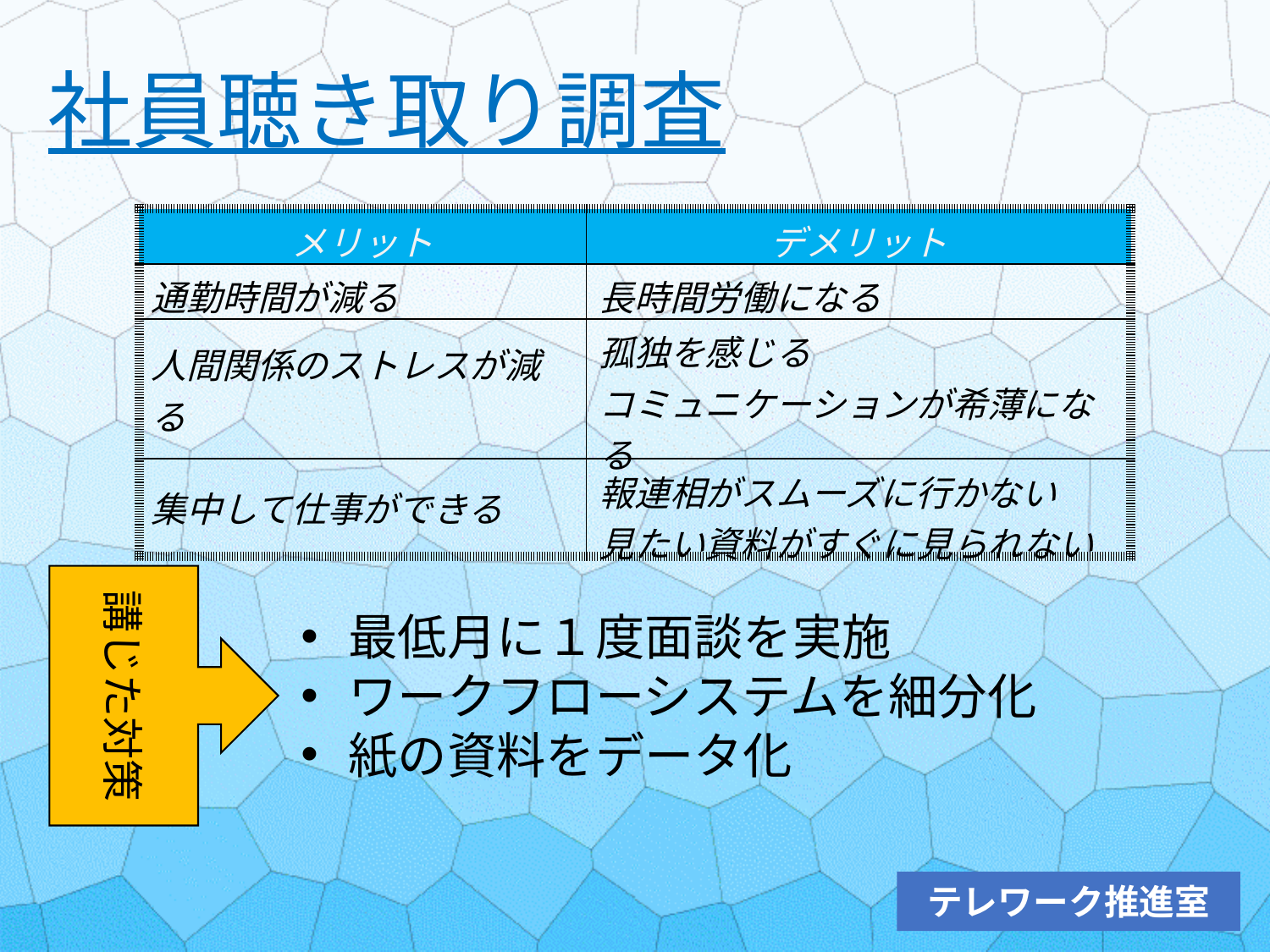

社員聴き取り調査
| メリット | デメリット |
| --- | --- |
| 通勤時間が減る | 長時間労働になる |
| 人間関係のストレスが減る | 孤独を感じる コミュニケーションが希薄になる |
| 集中して仕事ができる | 報連相がスムーズに行かない 見たい資料がすぐに見られない |
講じた対策
最低月に１度面談を実施
ワークフローシステムを細分化
紙の資料をデータ化